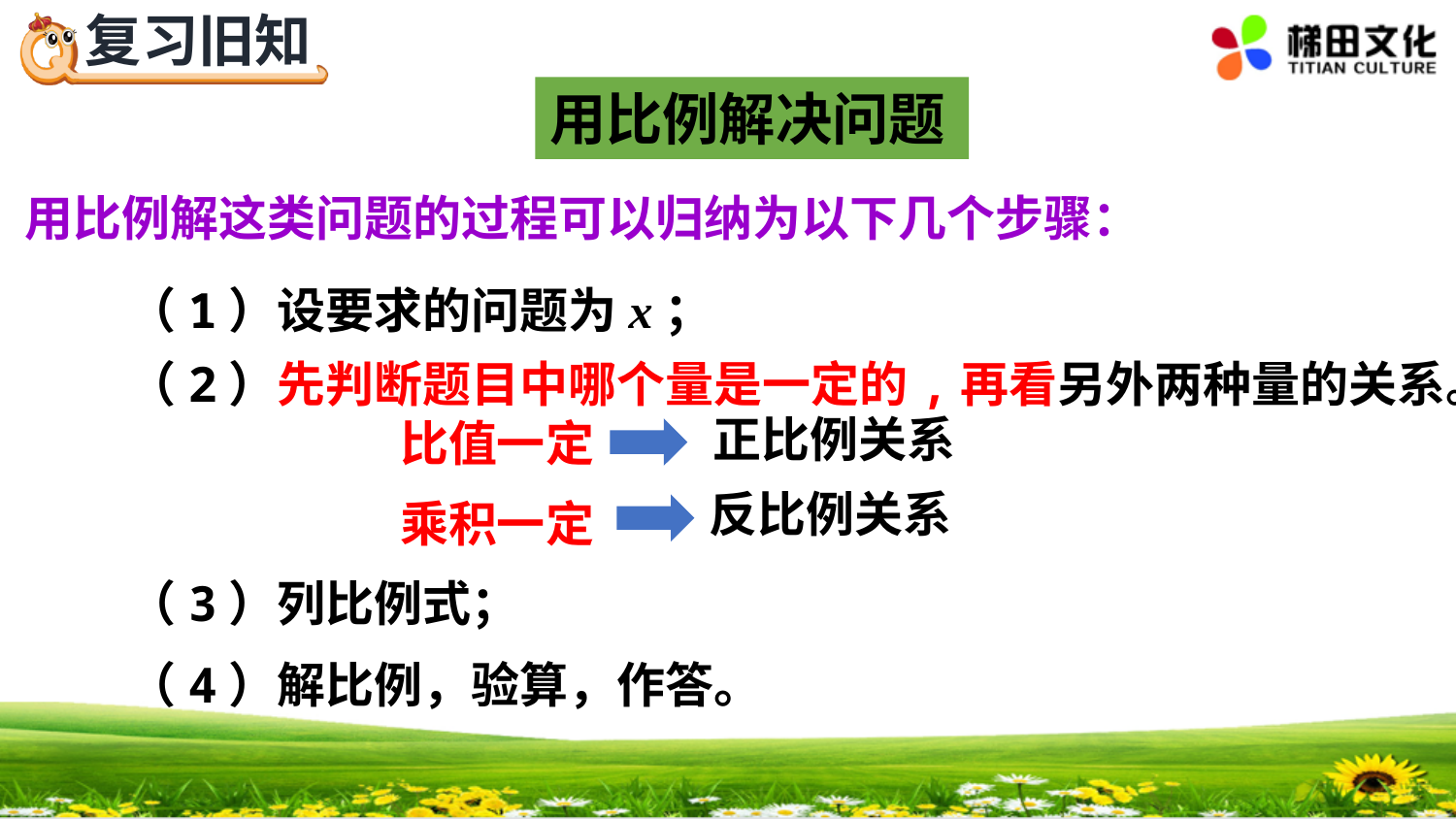

用比例解决问题
     用比例解这类问题的过程可以归纳为以下几个步骤：
（1）设要求的问题为x；
（2）先判断题目中哪个量是一定的,再看另外两种量的关系。
正比例关系

比值一定
反比例关系

乘积一定
（3）列比例式；
（4）解比例，验算，作答。